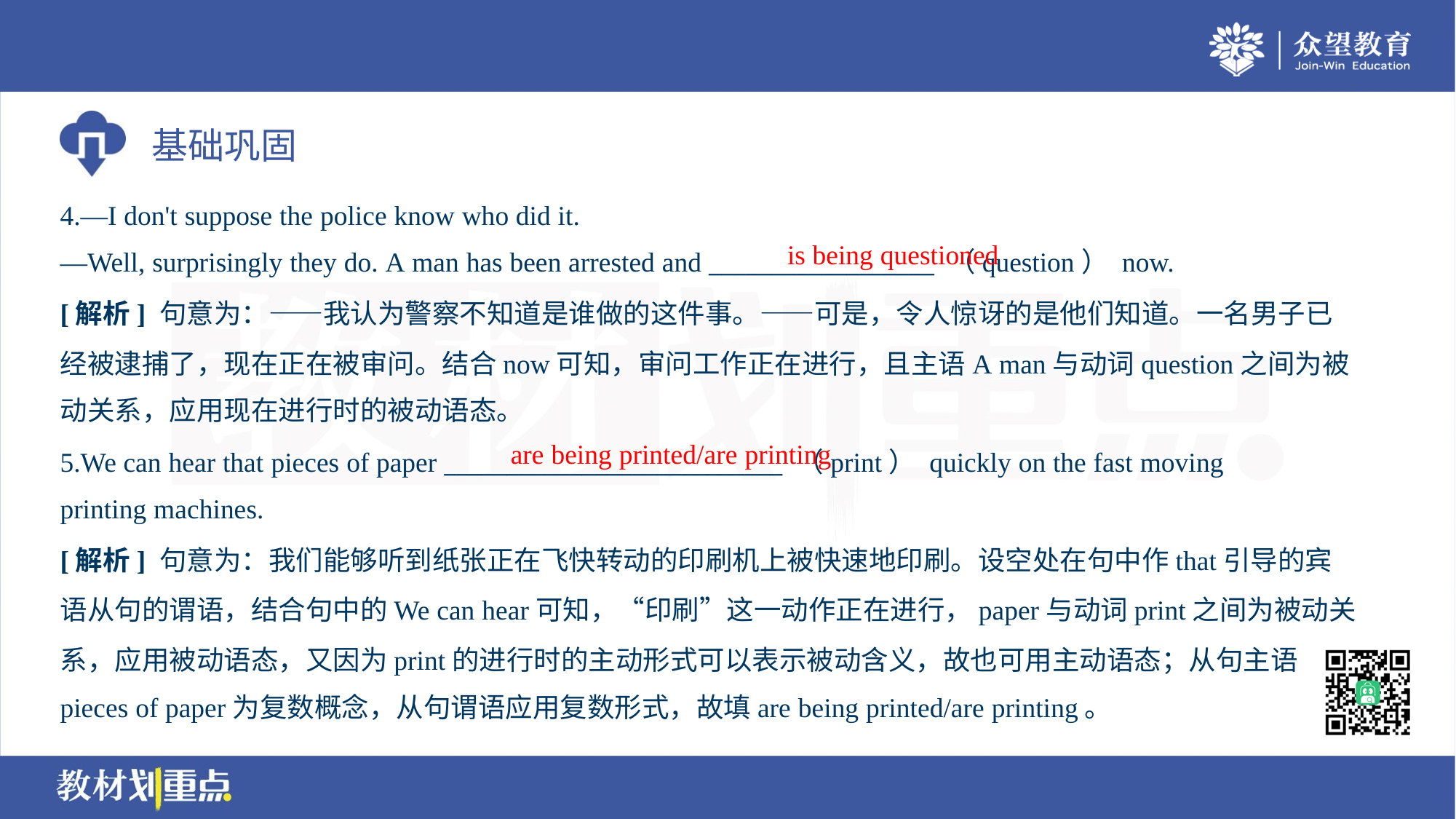

4.—I don't suppose the police know who did it.
—Well, surprisingly they do. A man has been arrested and __________________ （question） now.
is being questioned
[解析] 句意为：——我认为警察不知道是谁做的这件事。——可是，令人惊讶的是他们知道。一名男子已
经被逮捕了，现在正在被审问。结合now可知，审问工作正在进行，且主语A man与动词question之间为被
动关系，应用现在进行时的被动语态。
are being printed/are printing
5.We can hear that pieces of paper ___________________________ （print） quickly on the fast moving
printing machines.
[解析] 句意为：我们能够听到纸张正在飞快转动的印刷机上被快速地印刷。设空处在句中作that引导的宾
语从句的谓语，结合句中的We can hear可知，“印刷”这一动作正在进行，paper与动词print之间为被动关
系，应用被动语态，又因为print的进行时的主动形式可以表示被动含义，故也可用主动语态；从句主语
pieces of paper为复数概念，从句谓语应用复数形式，故填are being printed/are printing。